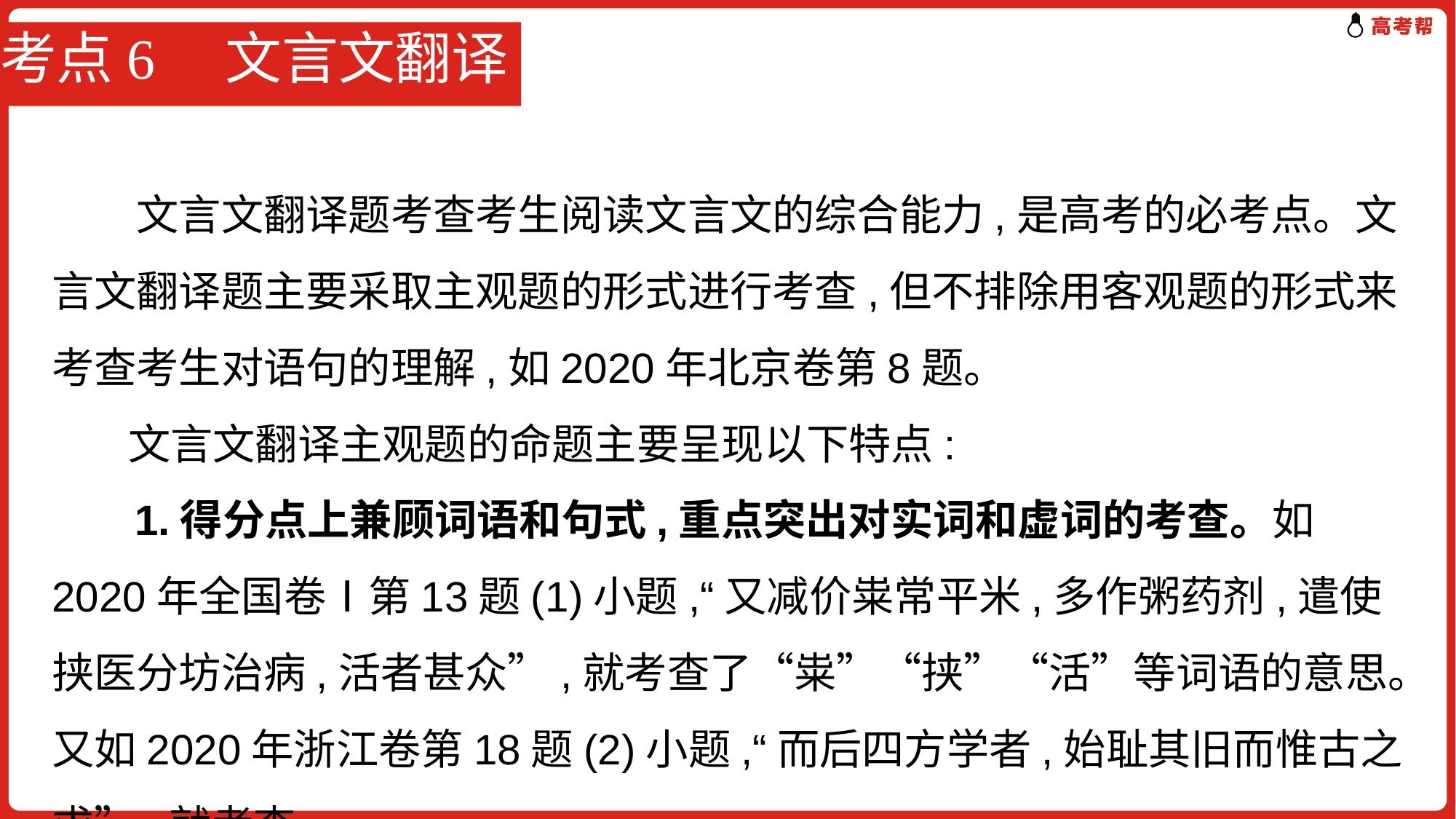

# 考点6　文言文翻译
　　文言文翻译题考查考生阅读文言文的综合能力,是高考的必考点。文言文翻译题主要采取主观题的形式进行考查,但不排除用客观题的形式来考查考生对语句的理解,如2020年北京卷第8题。
       文言文翻译主观题的命题主要呈现以下特点:
       1.得分点上兼顾词语和句式,重点突出对实词和虚词的考查。如2020年全国卷Ⅰ第13题(1)小题,“又减价粜常平米,多作粥药剂,遣使挟医分坊治病,活者甚众”,就考查了“粜”“挟”“活”等词语的意思。又如2020年浙江卷第18题(2)小题,“而后四方学者,始耻其旧而惟古之求”,就考查